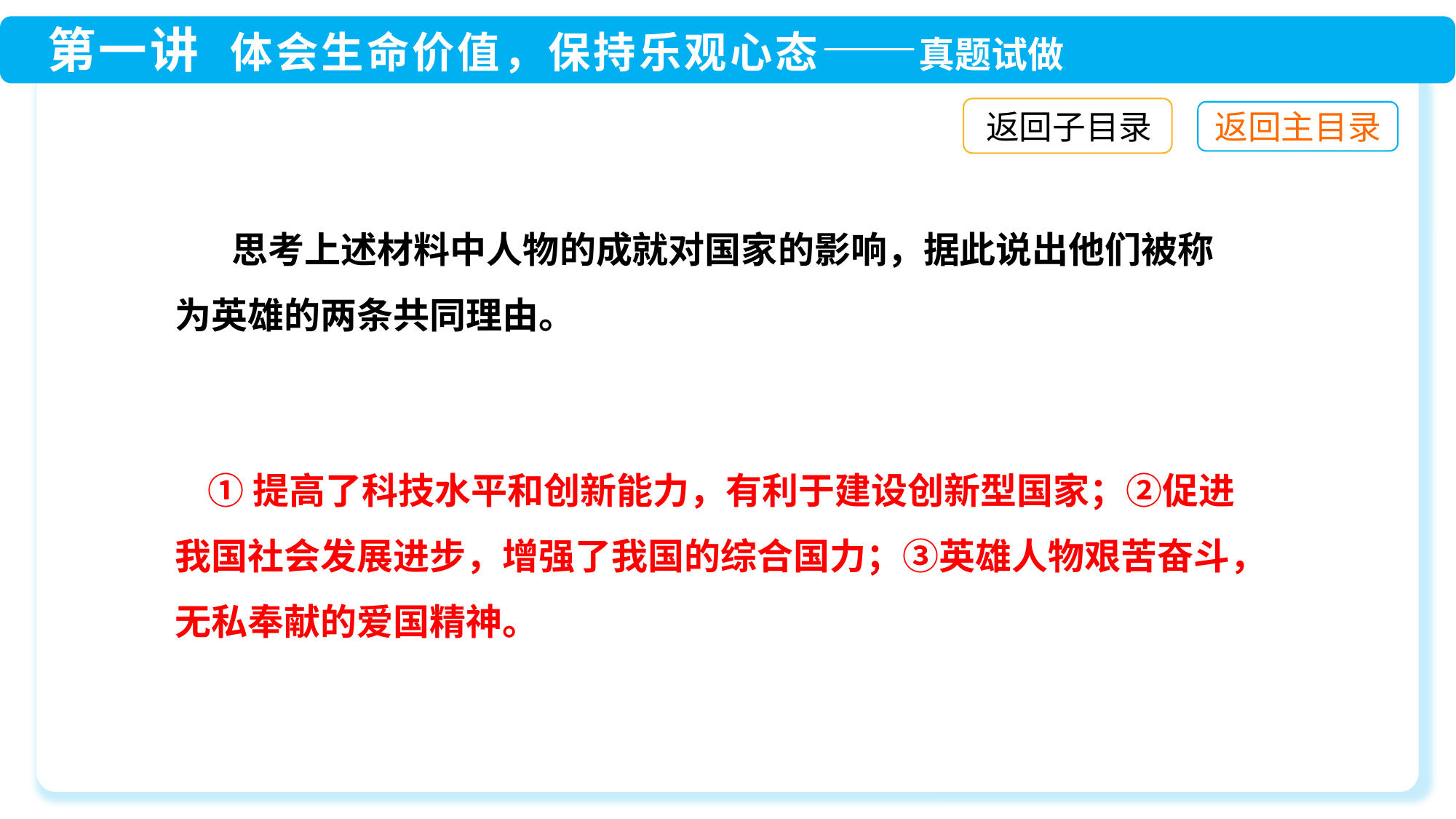

返回子目录
  思考上述材料中人物的成就对国家的影响，据此说出他们被称为英雄的两条共同理由。
    ①提高了科技水平和创新能力，有利于建设创新型国家；②促进我国社会发展进步，增强了我国的综合国力；③英雄人物艰苦奋斗，无私奉献的爱国精神。